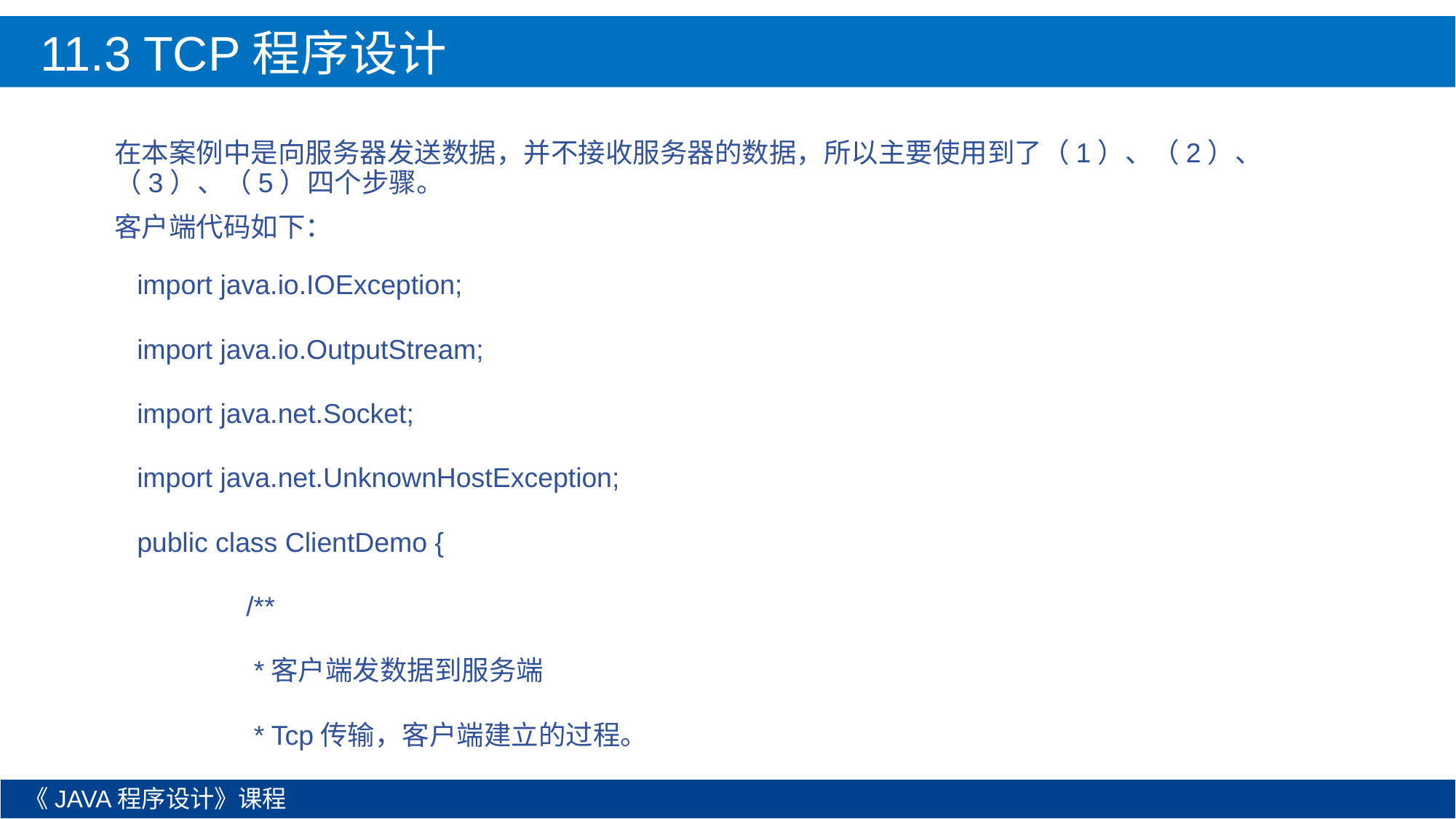

11.3 TCP程序设计
在本案例中是向服务器发送数据，并不接收服务器的数据，所以主要使用到了（1）、（2）、（3）、（5）四个步骤。
客户端代码如下：
import java.io.IOException;
import java.io.OutputStream;
import java.net.Socket;
import java.net.UnknownHostException;
public class ClientDemo {
	/**
	 *客户端发数据到服务端
	 * Tcp传输，客户端建立的过程。
《JAVA程序设计》课程